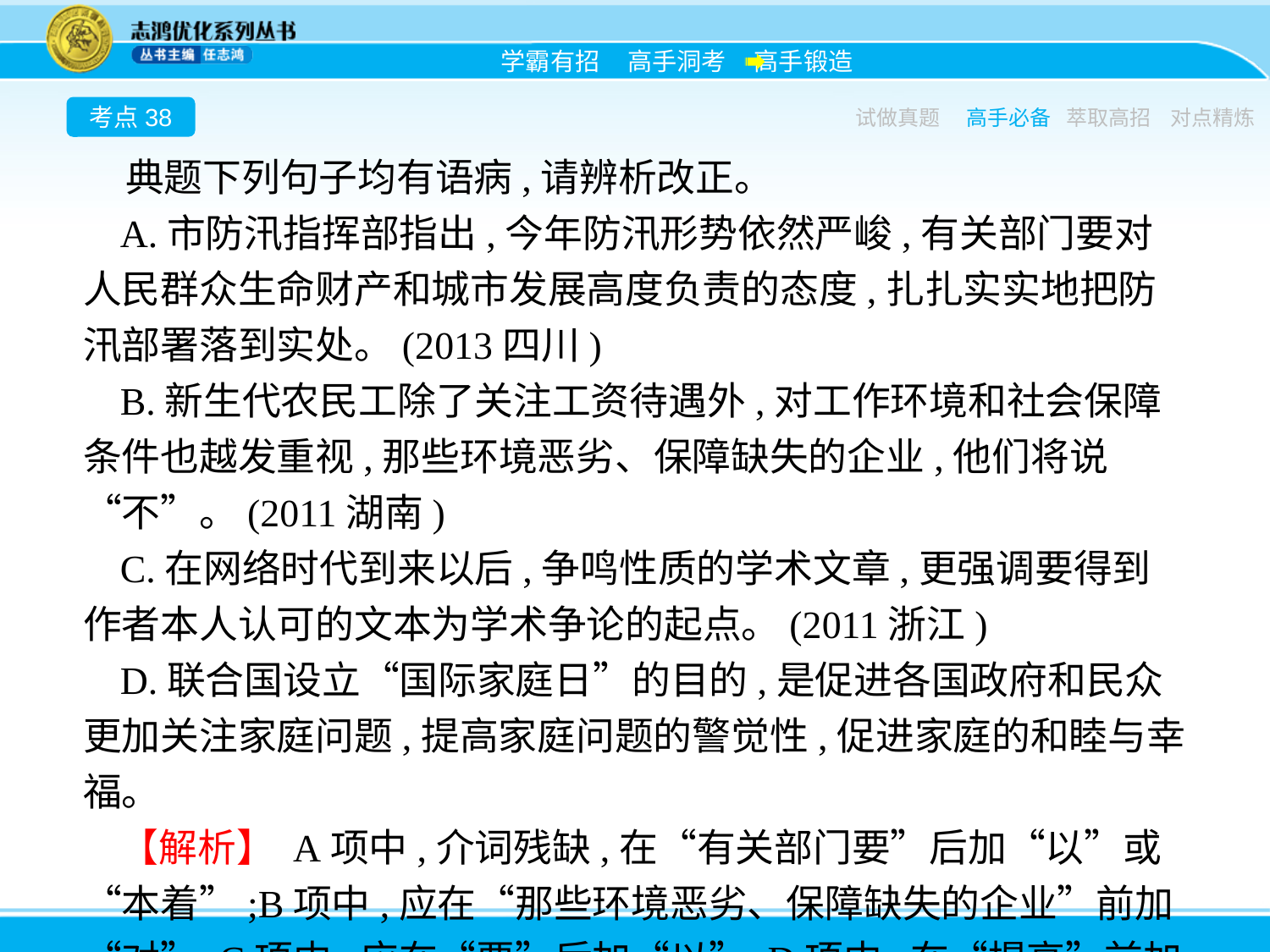

考点38
试做真题
高手必备
萃取高招
对点精炼
典题下列句子均有语病,请辨析改正。
A.市防汛指挥部指出,今年防汛形势依然严峻,有关部门要对人民群众生命财产和城市发展高度负责的态度,扎扎实实地把防汛部署落到实处。(2013四川)
B.新生代农民工除了关注工资待遇外,对工作环境和社会保障条件也越发重视,那些环境恶劣、保障缺失的企业,他们将说“不”。(2011湖南)
C.在网络时代到来以后,争鸣性质的学术文章,更强调要得到作者本人认可的文本为学术争论的起点。(2011浙江)
D.联合国设立“国际家庭日”的目的,是促进各国政府和民众更加关注家庭问题,提高家庭问题的警觉性,促进家庭的和睦与幸福。
【解析】 A项中,介词残缺,在“有关部门要”后加“以”或“本着”;B项中,应在“那些环境恶劣、保障缺失的企业”前加“对”;C项中,应在“要”后加“以”;D项中,在“提高”前加“对”。